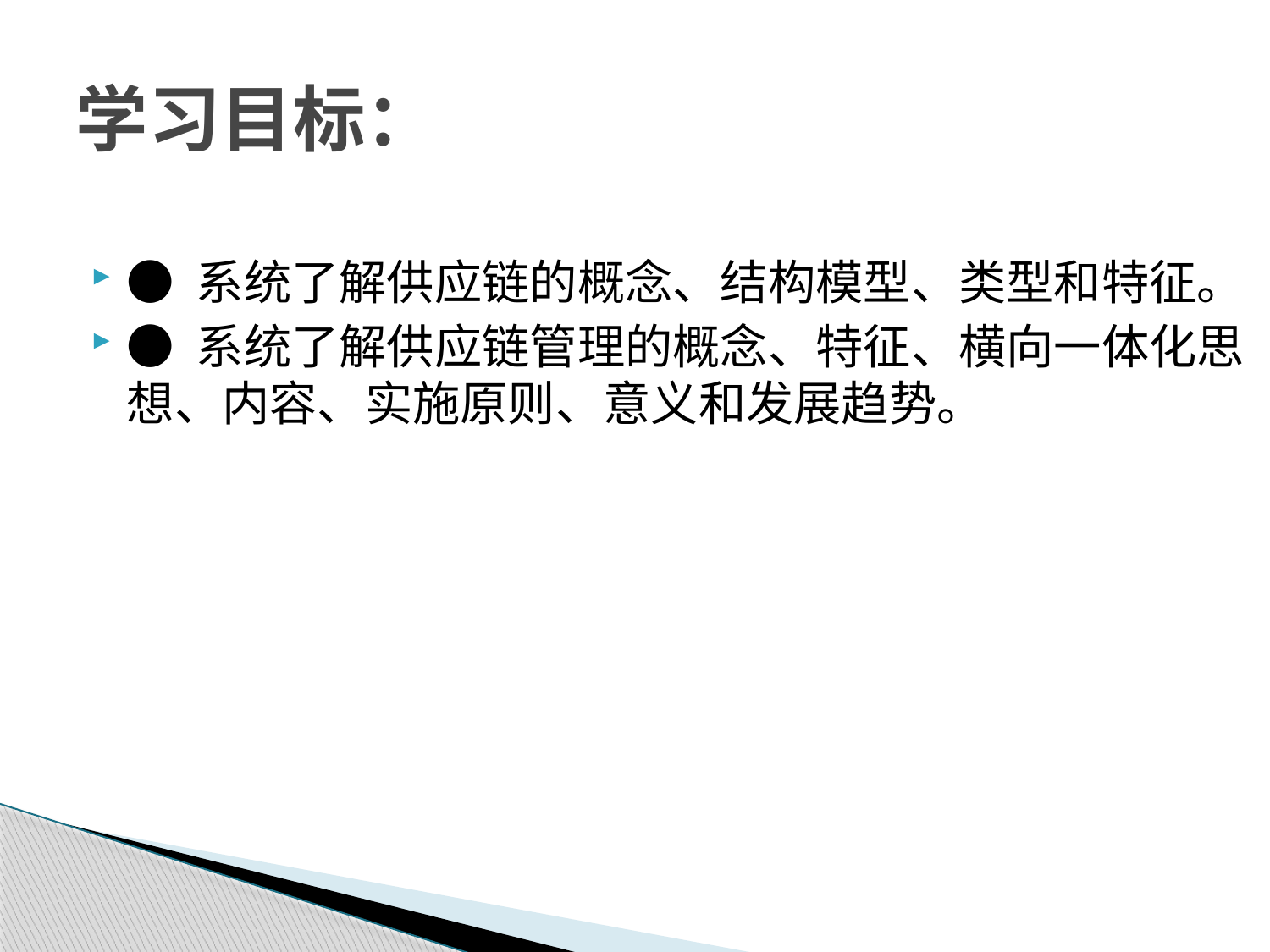

# 学习目标：
● 系统了解供应链的概念、结构模型、类型和特征。
● 系统了解供应链管理的概念、特征、横向一体化思想、内容、实施原则、意义和发展趋势。